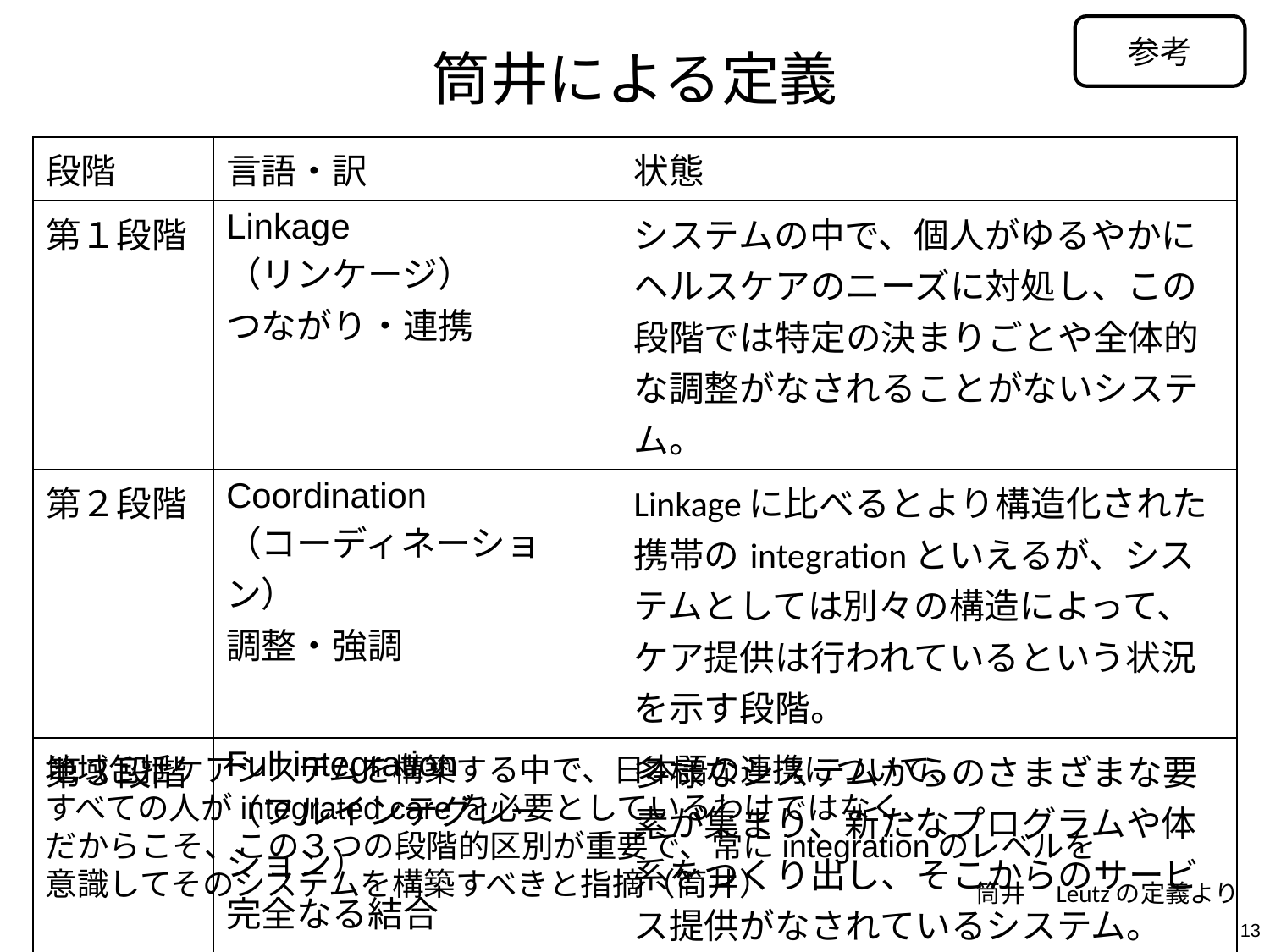

参考
# 筒井による定義
| 段階 | 言語・訳 | 状態 |
| --- | --- | --- |
| 第１段階 | Linkage （リンケージ） つながり・連携 | システムの中で、個人がゆるやかにヘルスケアのニーズに対処し、この段階では特定の決まりごとや全体的な調整がなされることがないシステム。 |
| 第２段階 | Coordination （コーディネーション） 調整・強調 | Linkageに比べるとより構造化された携帯のintegrationといえるが、システムとしては別々の構造によって、ケア提供は行われているという状況を示す段階。 |
| 第３段階 | Full integration （フルインテグレーション） 完全なる結合 | 多様なシステムからのさまざまな要素が集まり、新たなプログラムや体系をつくり出し、そこからのサービス提供がなされているシステム。 |
地域包括ケアシステムを構築する中で、日本語の連携について、
すべての人がintegrated careを必要としているわけではなく、
だからこそ、この３つの段階的区別が重要で、常にintegrationのレベルを
意識してそのシステムを構築すべきと指摘（筒井）
筒井　Leutzの定義より
13